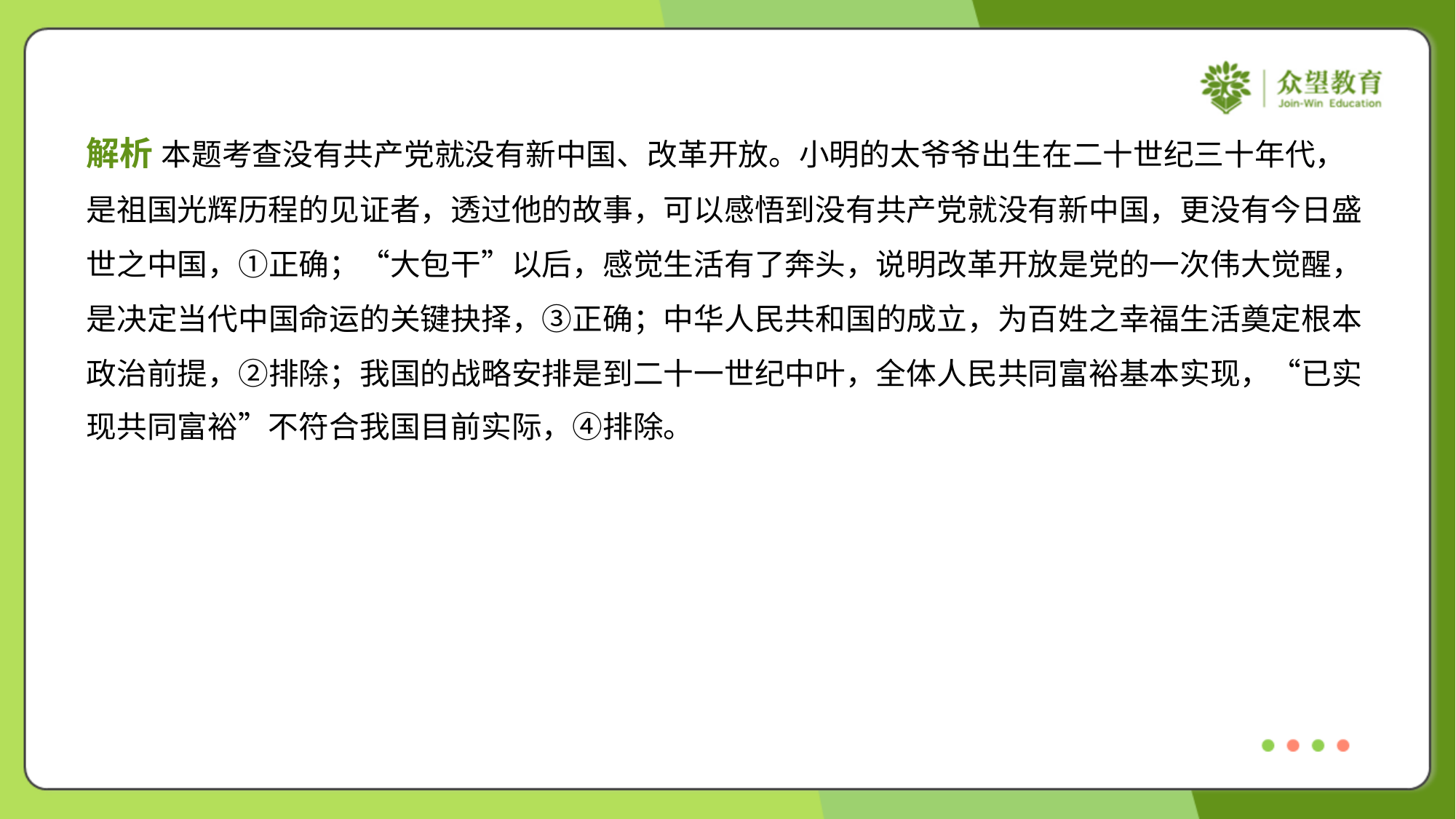

解析 本题考查没有共产党就没有新中国、改革开放。小明的太爷爷出生在二十世纪三十年代，
是祖国光辉历程的见证者，透过他的故事，可以感悟到没有共产党就没有新中国，更没有今日盛
世之中国，①正确；“大包干”以后，感觉生活有了奔头，说明改革开放是党的一次伟大觉醒，
是决定当代中国命运的关键抉择，③正确；中华人民共和国的成立，为百姓之幸福生活奠定根本
政治前提，②排除；我国的战略安排是到二十一世纪中叶，全体人民共同富裕基本实现，“已实
现共同富裕”不符合我国目前实际，④排除。